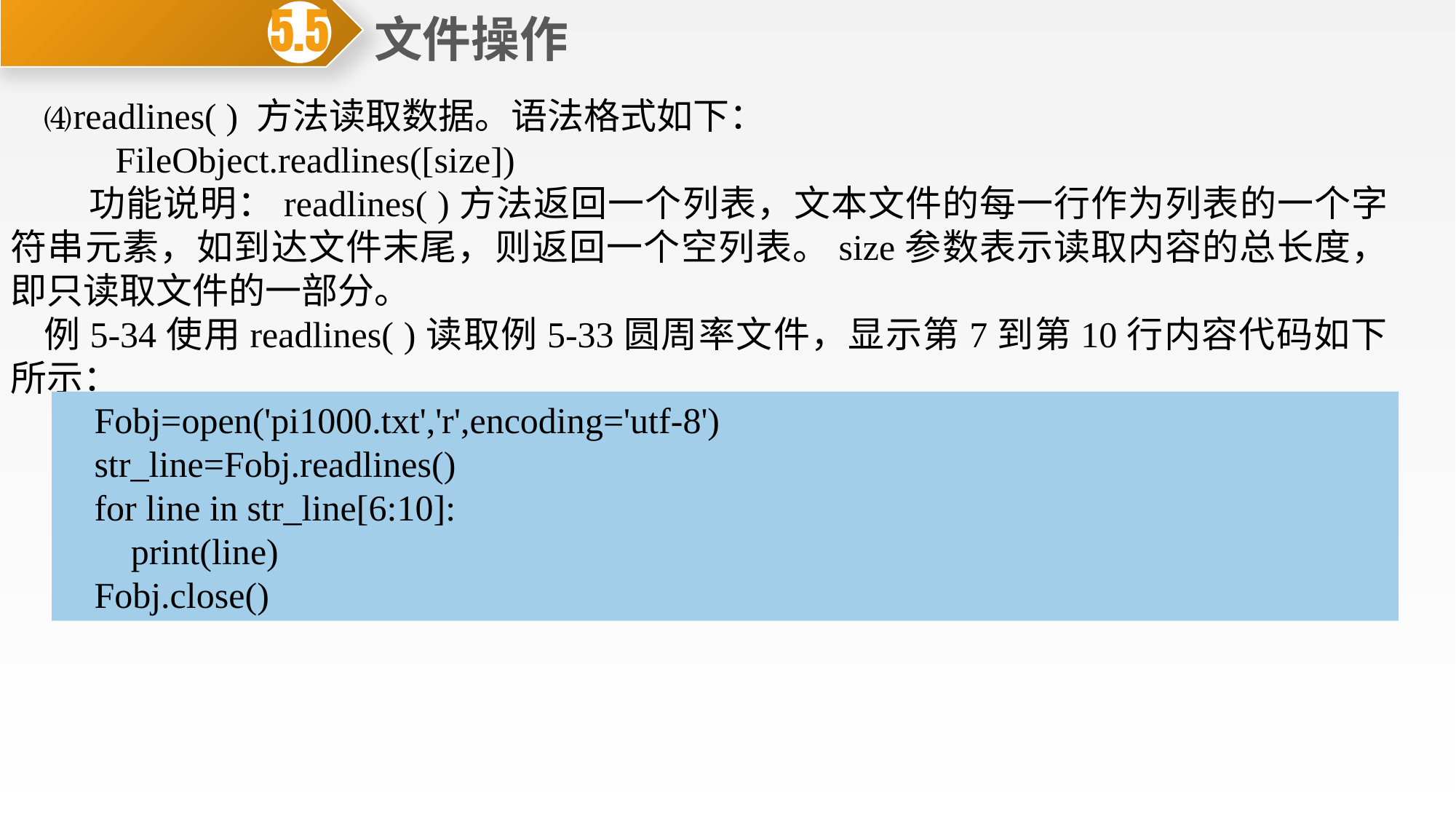

文件操作

5.5

⑷readlines( ) 方法读取数据。语法格式如下：
        FileObject.readlines([size])
    功能说明：readlines( )方法返回一个列表，文本文件的每一行作为列表的一个字符串元素，如到达文件末尾，则返回一个空列表。size参数表示读取内容的总长度，即只读取文件的一部分。
例5-34使用readlines( )读取例5-33圆周率文件，显示第7到第10行内容代码如下所示：

Fobj=open('pi1000.txt','r',encoding='utf-8')
str_line=Fobj.readlines()
for line in str_line[6:10]:
    print(line)
Fobj.close()